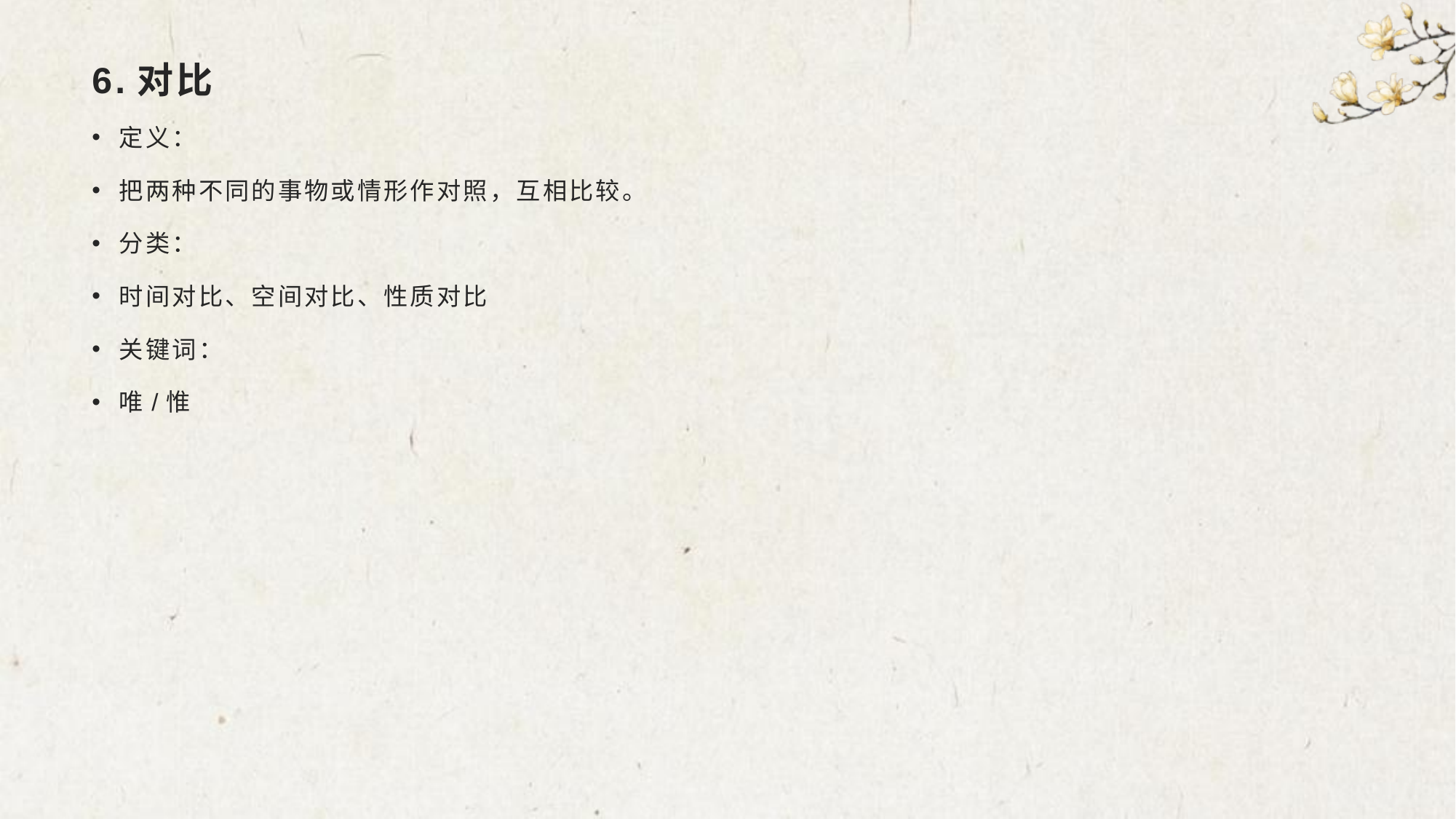

# 6.对比
定义：
把两种不同的事物或情形作对照，互相比较。
分类：
时间对比、空间对比、性质对比
关键词：
唯/惟